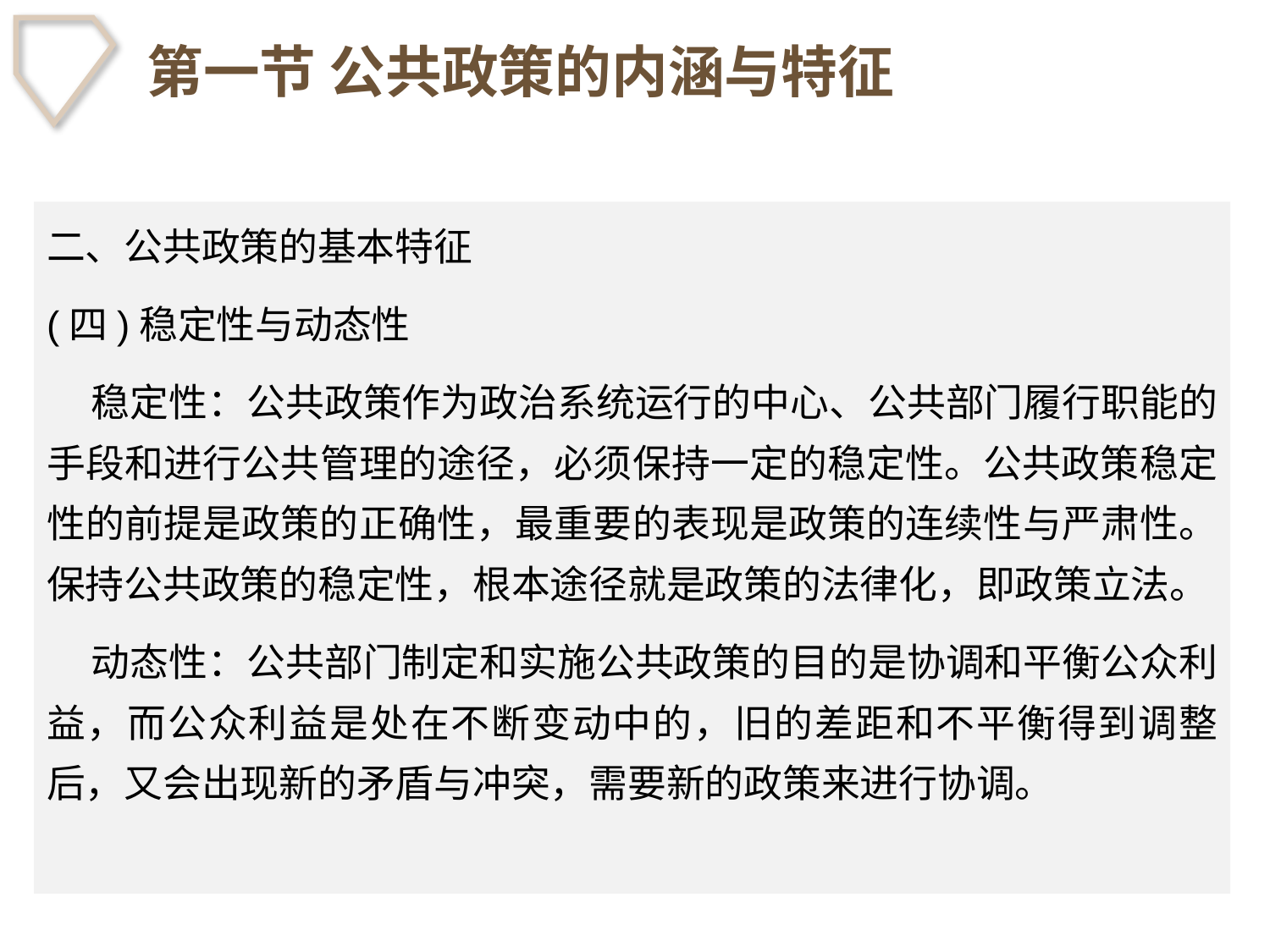

# 第一节 公共政策的内涵与特征
二、公共政策的基本特征
(四)稳定性与动态性
    稳定性：公共政策作为政治系统运行的中心、公共部门履行职能的手段和进行公共管理的途径，必须保持一定的稳定性。公共政策稳定性的前提是政策的正确性，最重要的表现是政策的连续性与严肃性。保持公共政策的稳定性，根本途径就是政策的法律化，即政策立法。
    动态性：公共部门制定和实施公共政策的目的是协调和平衡公众利益，而公众利益是处在不断变动中的，旧的差距和不平衡得到调整后，又会出现新的矛盾与冲突，需要新的政策来进行协调。